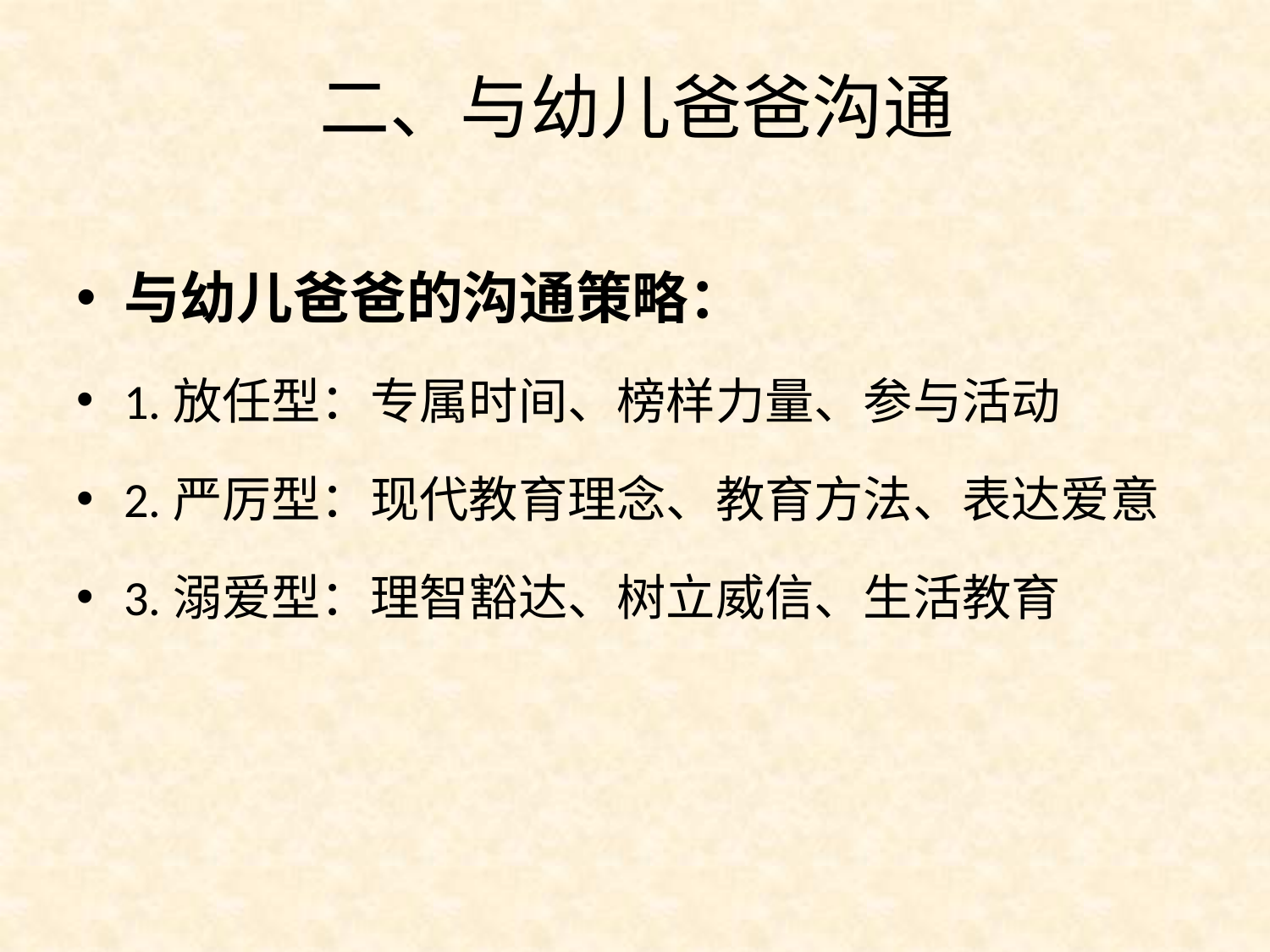

# 二、与幼儿爸爸沟通
与幼儿爸爸的沟通策略：
1.放任型：专属时间、榜样力量、参与活动
2.严厉型：现代教育理念、教育方法、表达爱意
3.溺爱型：理智豁达、树立威信、生活教育